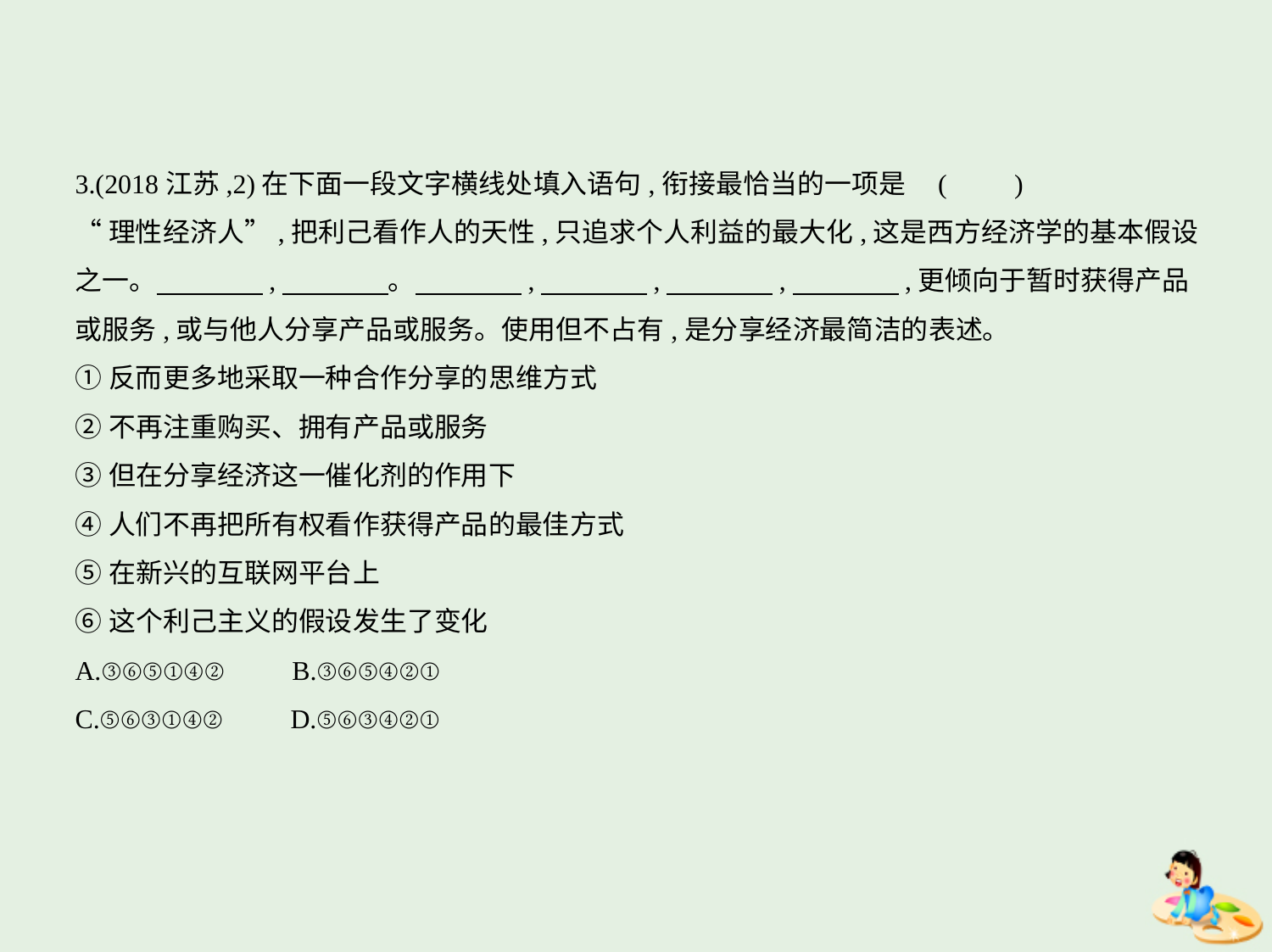

3.(2018江苏,2)在下面一段文字横线处填入语句,衔接最恰当的一项是 (　　)
“理性经济人”,把利己看作人的天性,只追求个人利益的最大化,这是西方经济学的基本假设
之一。　　　    ,　　　    。　　　    ,　　　    ,　　　    ,　　　    ,更倾向于暂时获得产品
或服务,或与他人分享产品或服务。使用但不占有,是分享经济最简洁的表述。
①反而更多地采取一种合作分享的思维方式
②不再注重购买、拥有产品或服务
③但在分享经济这一催化剂的作用下
④人们不再把所有权看作获得产品的最佳方式
⑤在新兴的互联网平台上
⑥这个利己主义的假设发生了变化
A.③⑥⑤①④②　　B.③⑥⑤④②①
C.⑤⑥③①④②　　D.⑤⑥③④②①